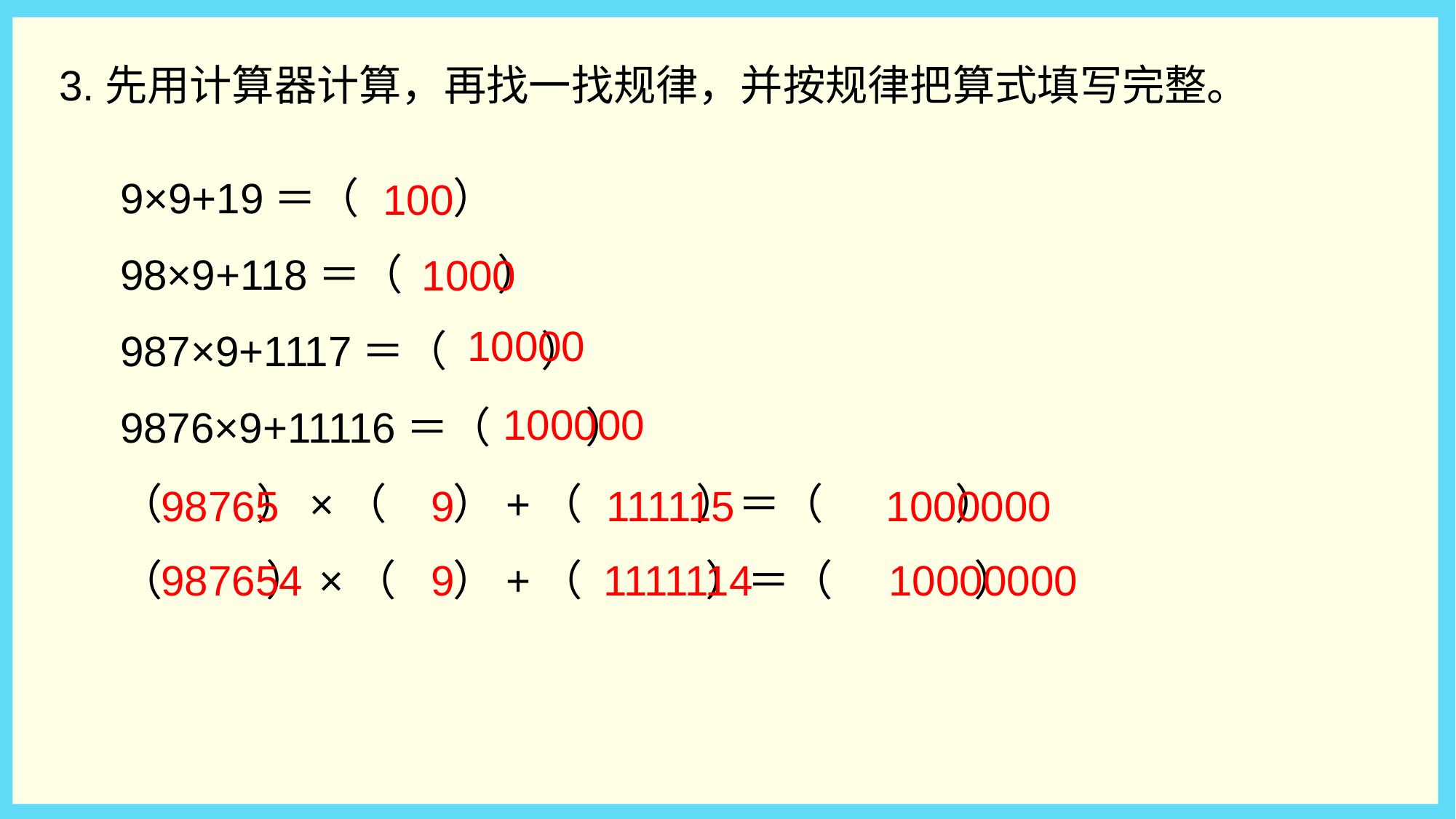

3.先用计算器计算，再找一找规律，并按规律把算式填写完整。
9×9+19＝（          ）
98×9+118＝（          ）
987×9+1117＝（          ）
9876×9+11116＝（          ）
（          ）×（       ）+（            ）＝（              ）
（           ）×（      ）+（             ）＝（               ）
100
1000
10000
100000

9
98765
111115
1000000
9
987654
1111114
10000000